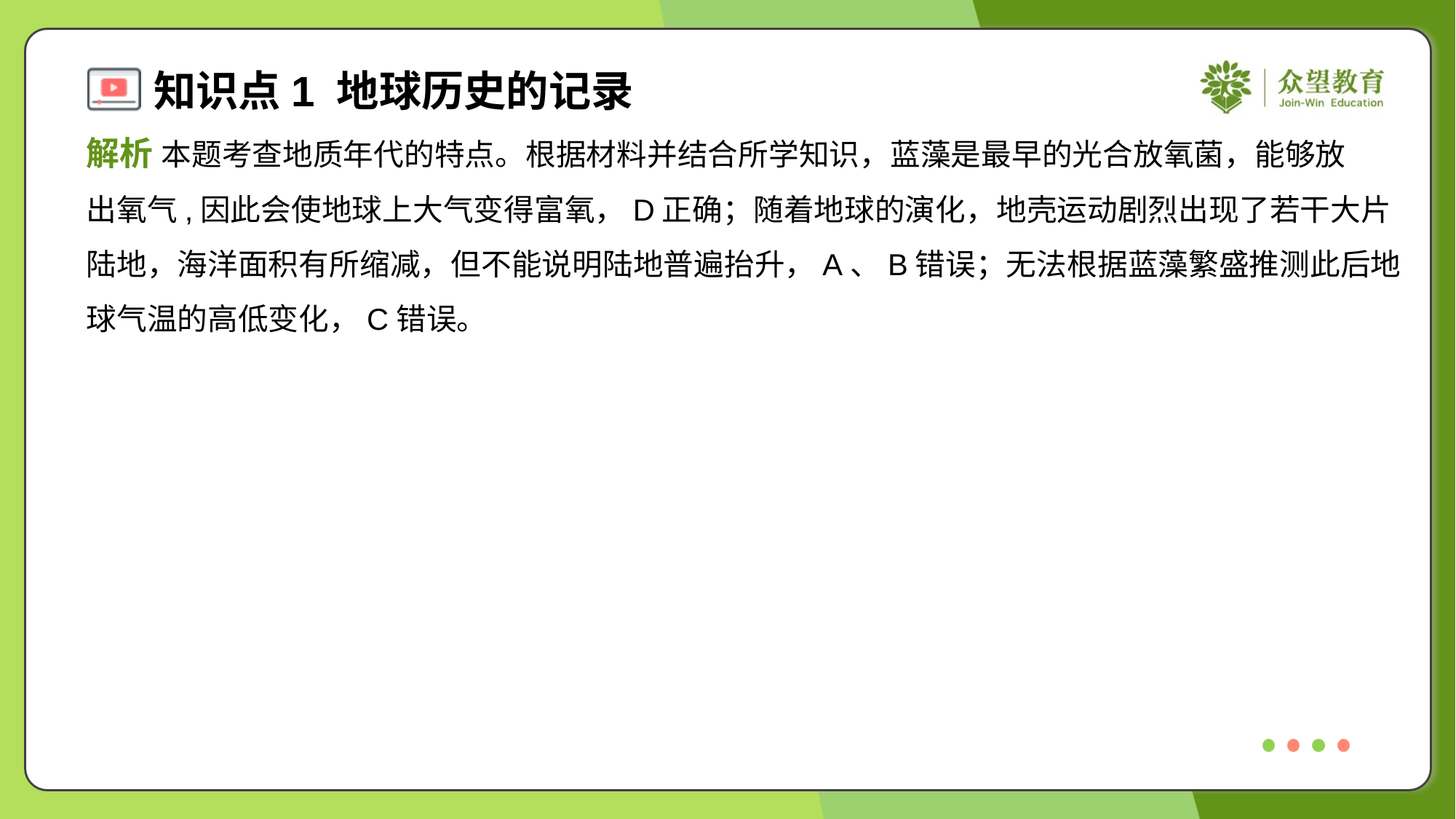

解析 本题考查地质年代的特点。根据材料并结合所学知识，蓝藻是最早的光合放氧菌，能够放
出氧气,因此会使地球上大气变得富氧，D正确；随着地球的演化，地壳运动剧烈出现了若干大片
陆地，海洋面积有所缩减，但不能说明陆地普遍抬升，A、B错误；无法根据蓝藻繁盛推测此后地
球气温的高低变化，C错误。